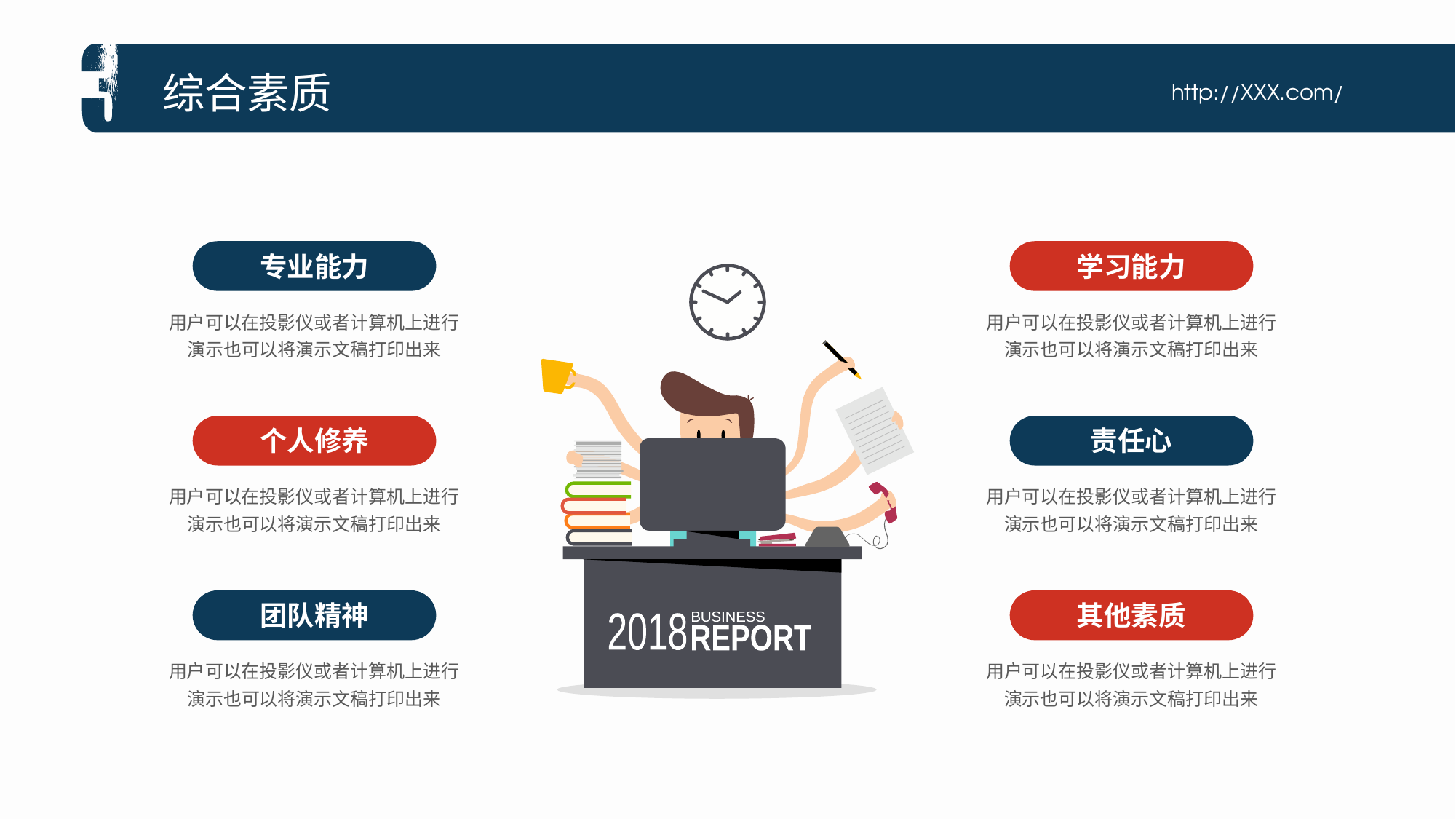

综合素质
http://XXX.com/

专业能力
用户可以在投影仪或者计算机上进行演示也可以将演示文稿打印出来

学习能力
用户可以在投影仪或者计算机上进行演示也可以将演示文稿打印出来

BUSINESS
REPORT
2018

个人修养
用户可以在投影仪或者计算机上进行演示也可以将演示文稿打印出来

责任心
用户可以在投影仪或者计算机上进行演示也可以将演示文稿打印出来

团队精神
用户可以在投影仪或者计算机上进行演示也可以将演示文稿打印出来

其他素质
用户可以在投影仪或者计算机上进行演示也可以将演示文稿打印出来